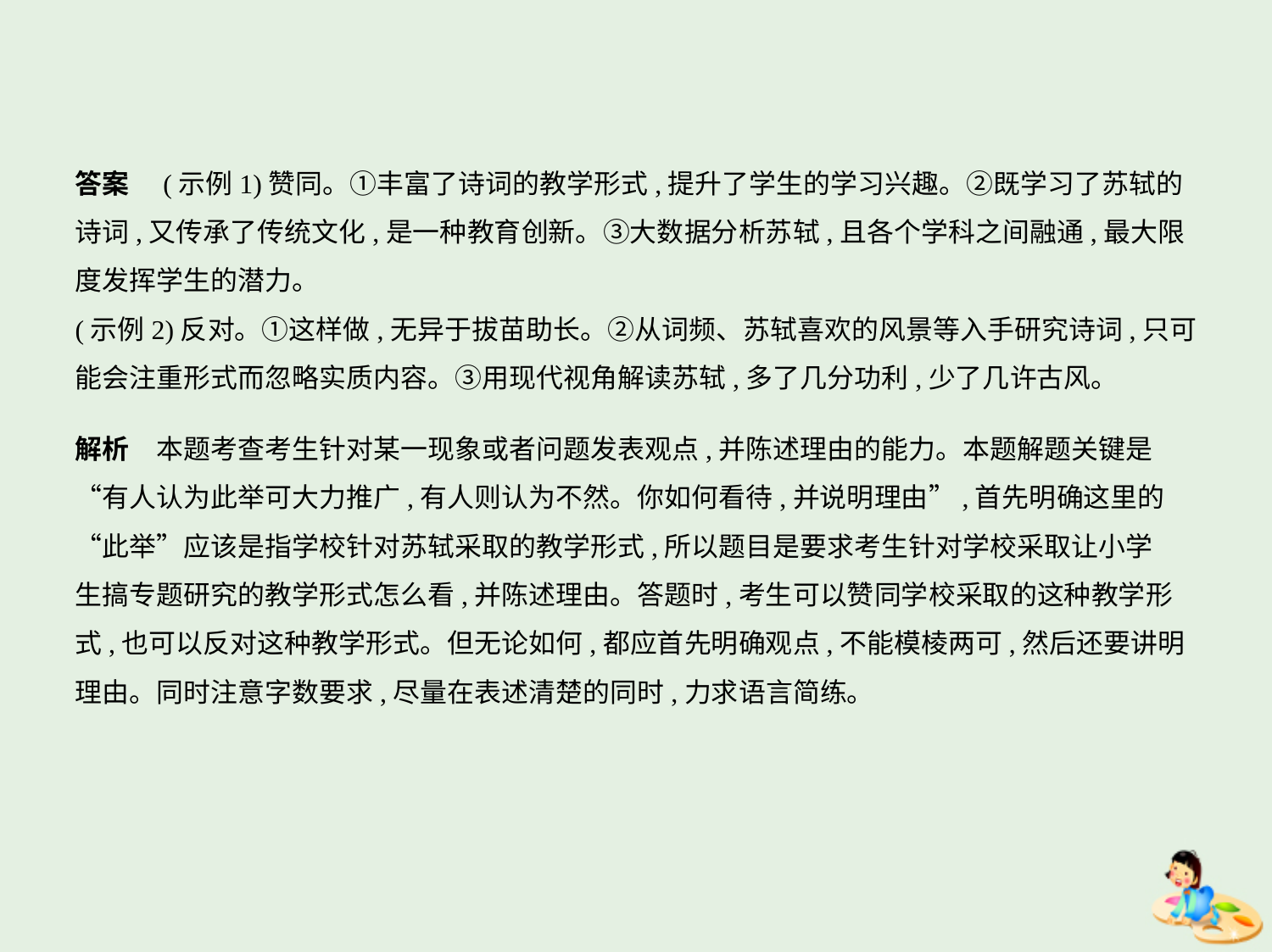

答案　(示例1)赞同。①丰富了诗词的教学形式,提升了学生的学习兴趣。②既学习了苏轼的
诗词,又传承了传统文化,是一种教育创新。③大数据分析苏轼,且各个学科之间融通,最大限
度发挥学生的潜力。
(示例2)反对。①这样做,无异于拔苗助长。②从词频、苏轼喜欢的风景等入手研究诗词,只可
能会注重形式而忽略实质内容。③用现代视角解读苏轼,多了几分功利,少了几许古风。
解析　本题考查考生针对某一现象或者问题发表观点,并陈述理由的能力。本题解题关键是
“有人认为此举可大力推广,有人则认为不然。你如何看待,并说明理由”,首先明确这里的
“此举”应该是指学校针对苏轼采取的教学形式,所以题目是要求考生针对学校采取让小学
生搞专题研究的教学形式怎么看,并陈述理由。答题时,考生可以赞同学校采取的这种教学形
式,也可以反对这种教学形式。但无论如何,都应首先明确观点,不能模棱两可,然后还要讲明
理由。同时注意字数要求,尽量在表述清楚的同时,力求语言简练。